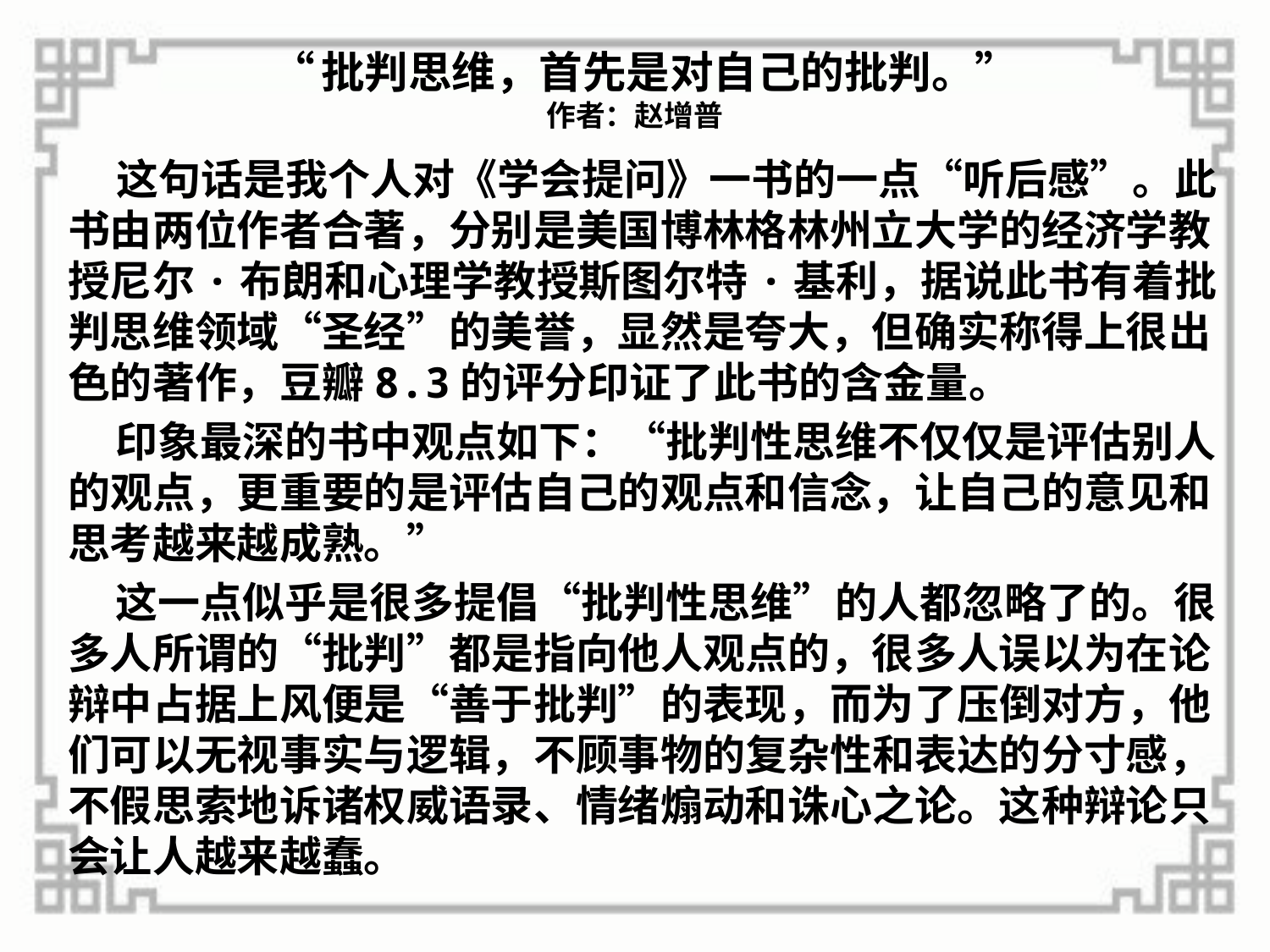

# “批判思维，首先是对自己的批判。” 作者：赵增普
     这句话是我个人对《学会提问》一书的一点“听后感”。此书由两位作者合著，分别是美国博林格林州立大学的经济学教授尼尔·布朗和心理学教授斯图尔特·基利，据说此书有着批判思维领域“圣经”的美誉，显然是夸大，但确实称得上很出色的著作，豆瓣8.3的评分印证了此书的含金量。
    印象最深的书中观点如下：“批判性思维不仅仅是评估别人的观点，更重要的是评估自己的观点和信念，让自己的意见和思考越来越成熟。”
    这一点似乎是很多提倡“批判性思维”的人都忽略了的。很多人所谓的“批判”都是指向他人观点的，很多人误以为在论辩中占据上风便是“善于批判”的表现，而为了压倒对方，他们可以无视事实与逻辑，不顾事物的复杂性和表达的分寸感，不假思索地诉诸权威语录、情绪煽动和诛心之论。这种辩论只会让人越来越蠢。